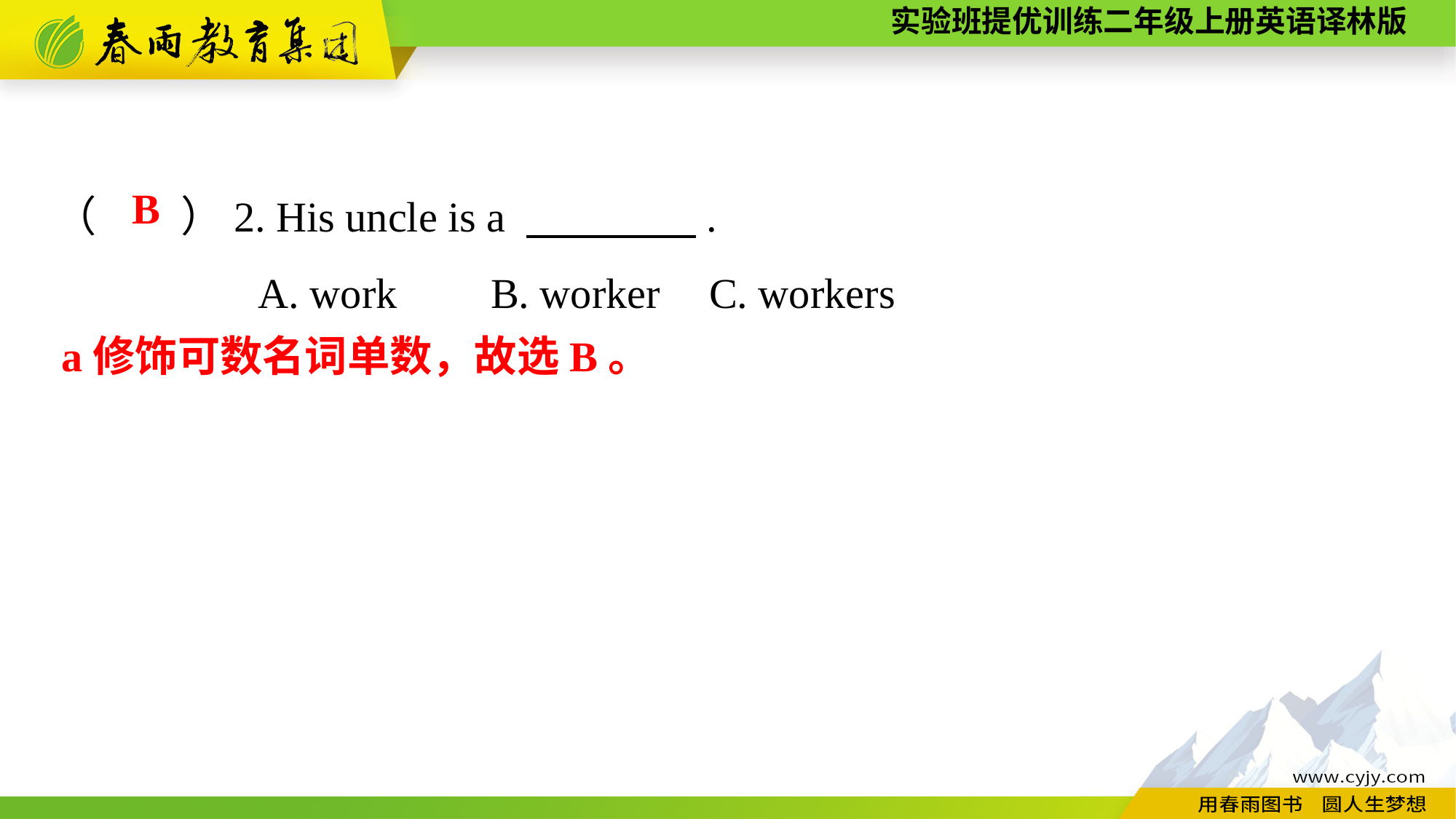

（　　）2. His uncle is a 　　　　.
A. work	B. worker	C. workers
B
a修饰可数名词单数，故选B。